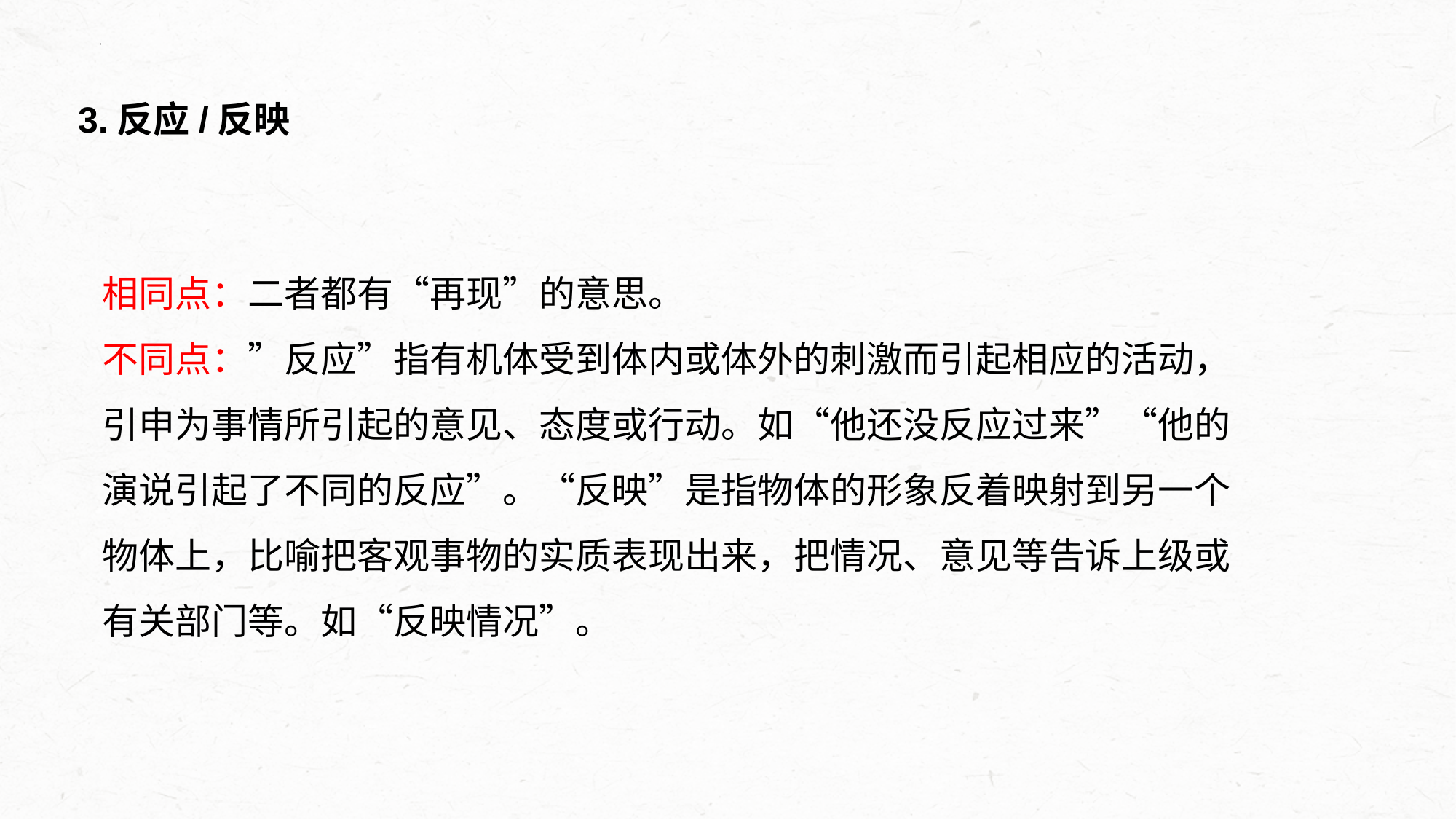

3.反应/反映
相同点：二者都有“再现”的意思。
不同点：”反应”指有机体受到体内或体外的刺激而引起相应的活动，引申为事情所引起的意见、态度或行动。如“他还没反应过来”“他的演说引起了不同的反应”。“反映”是指物体的形象反着映射到另一个物体上，比喻把客观事物的实质表现出来，把情况、意见等告诉上级或有关部门等。如“反映情况”。